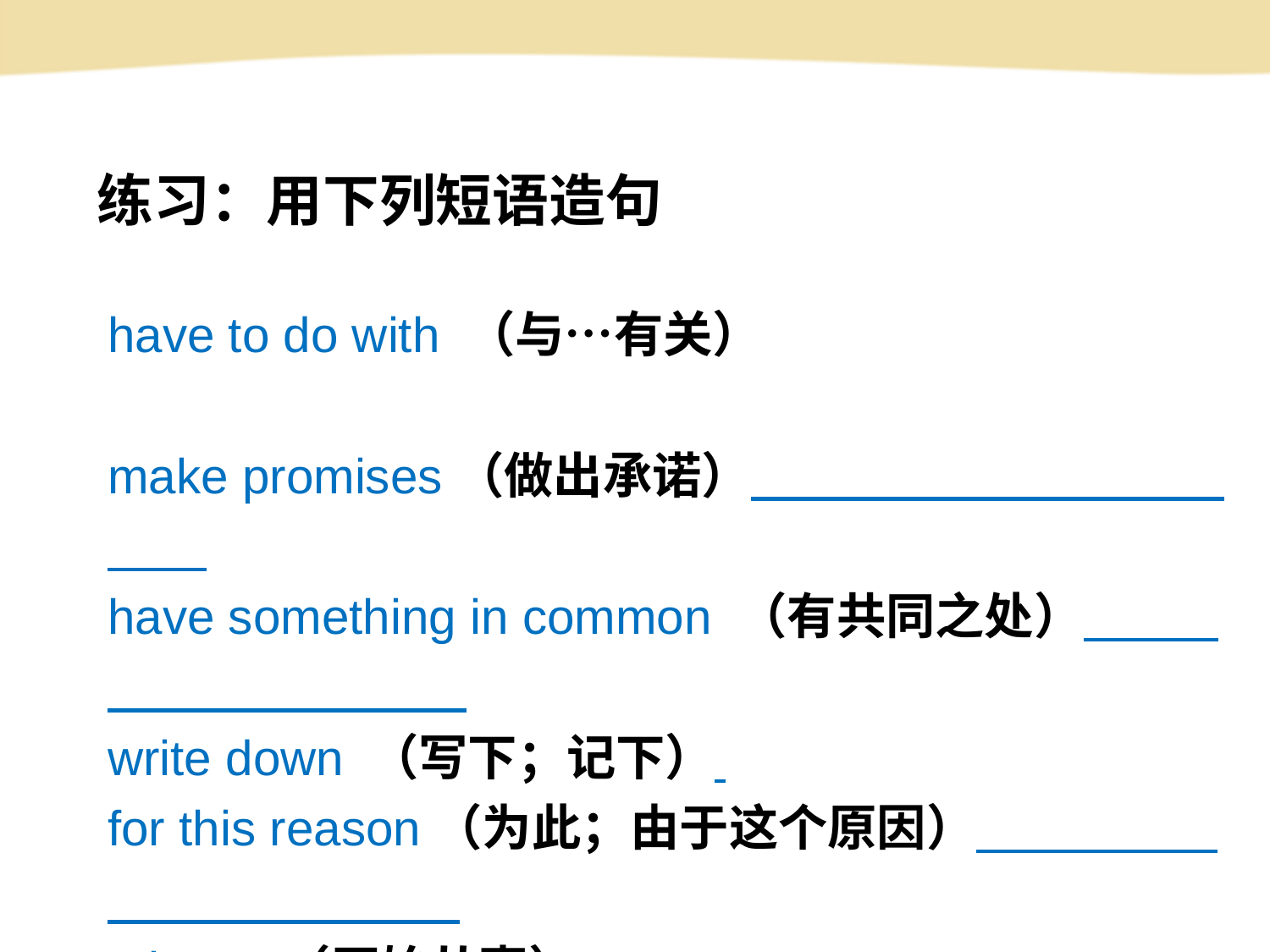

练习：用下列短语造句
have to do with （与…有关）
make promises（做出承诺）
have something in common （有共同之处）
write down （写下；记下）
for this reason（为此；由于这个原因）
take up（开始从事）